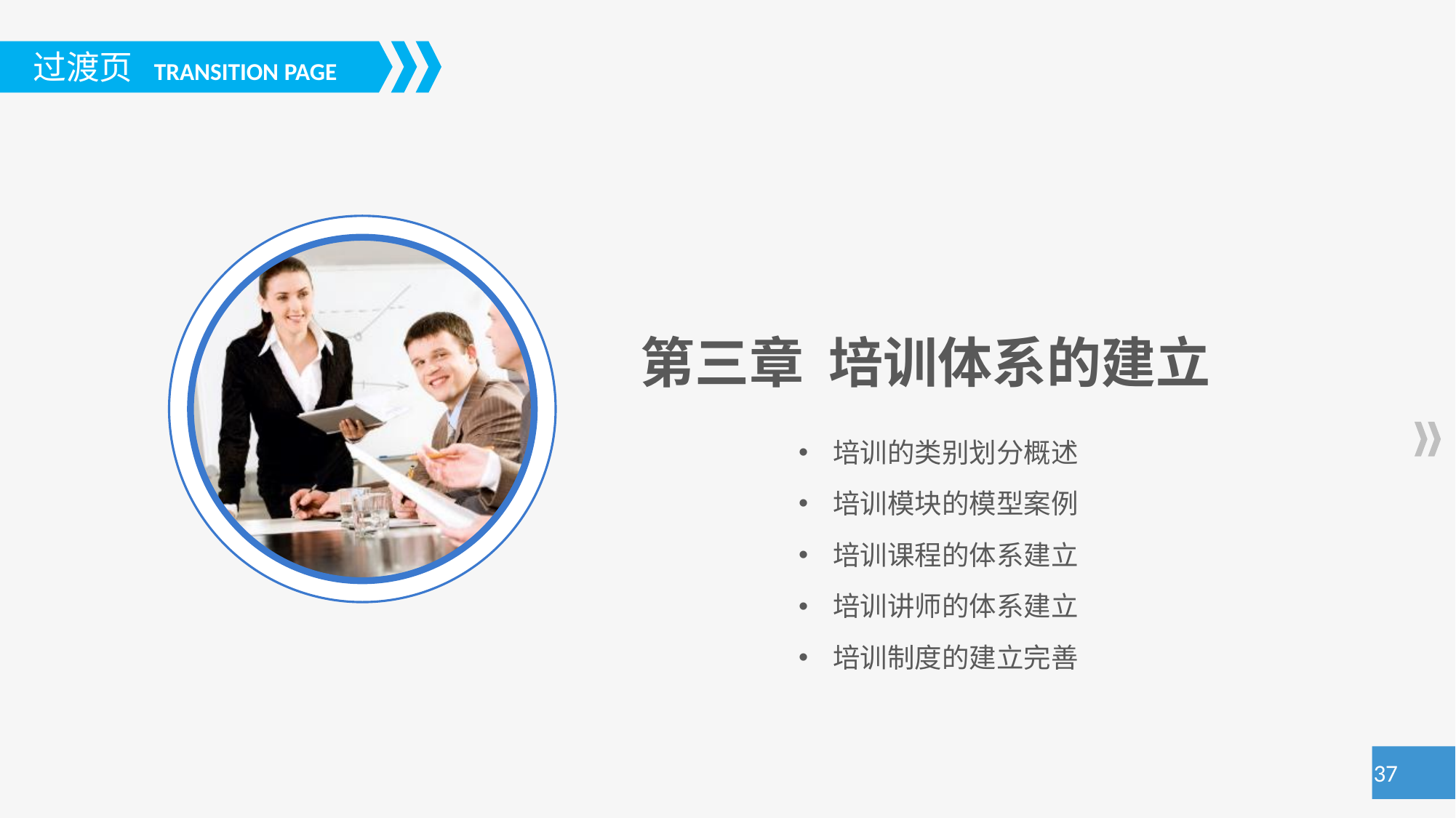

第三章  培训体系的建立
培训的类别划分概述
培训模块的模型案例
培训课程的体系建立
培训讲师的体系建立
培训制度的建立完善